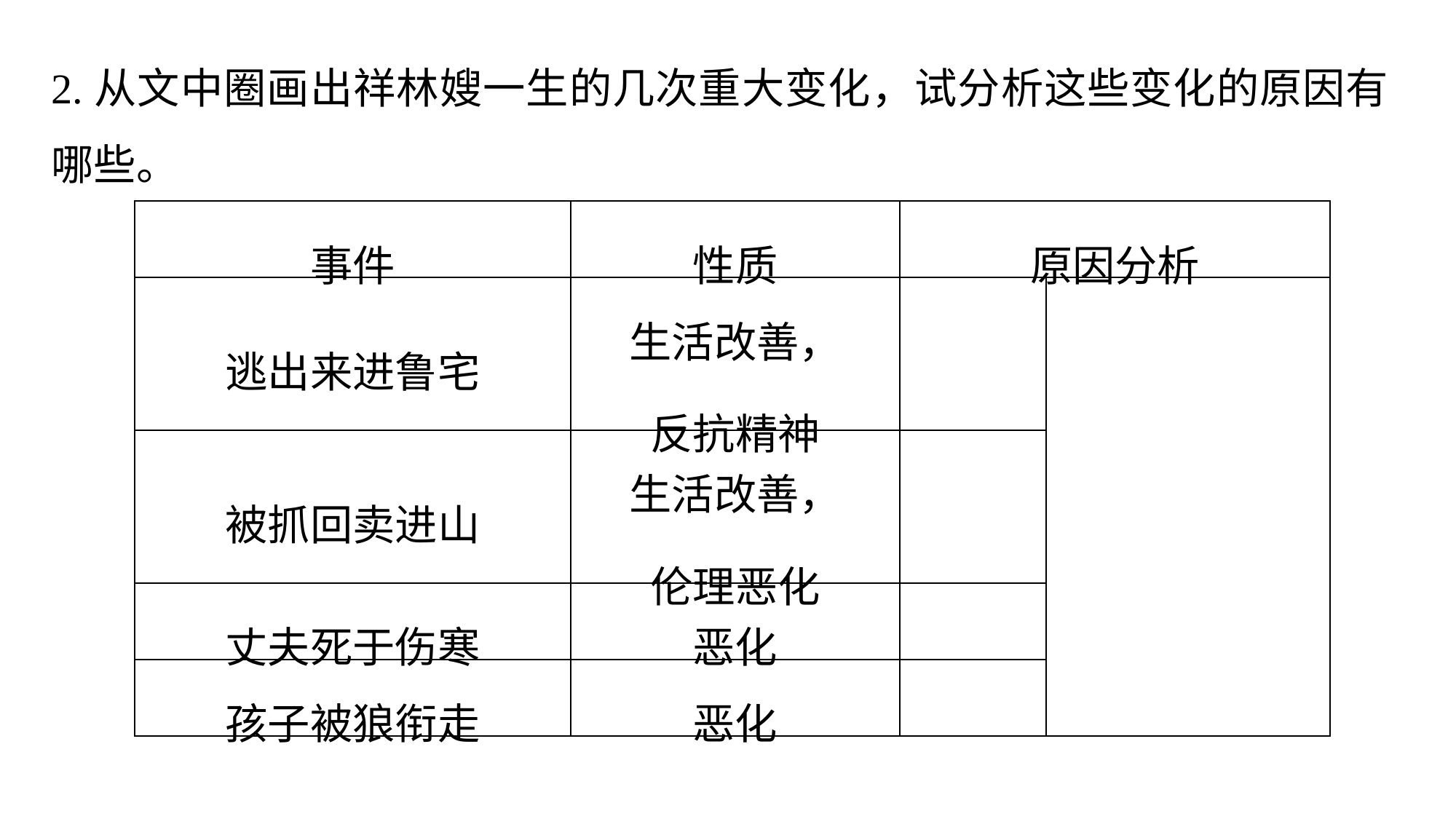

2.从文中圈画出祥林嫂一生的几次重大变化，试分析这些变化的原因有哪些。
| 事件 | 性质 | 原因分析 |  |
| --- | --- | --- | --- |
| 逃出来进鲁宅 | 生活改善， 反抗精神 |  |  |
| 被抓回卖进山 | 生活改善， 伦理恶化 |  |  |
| 丈夫死于伤寒 | 恶化 |  |  |
| 孩子被狼衔走 | 恶化 |  |  |